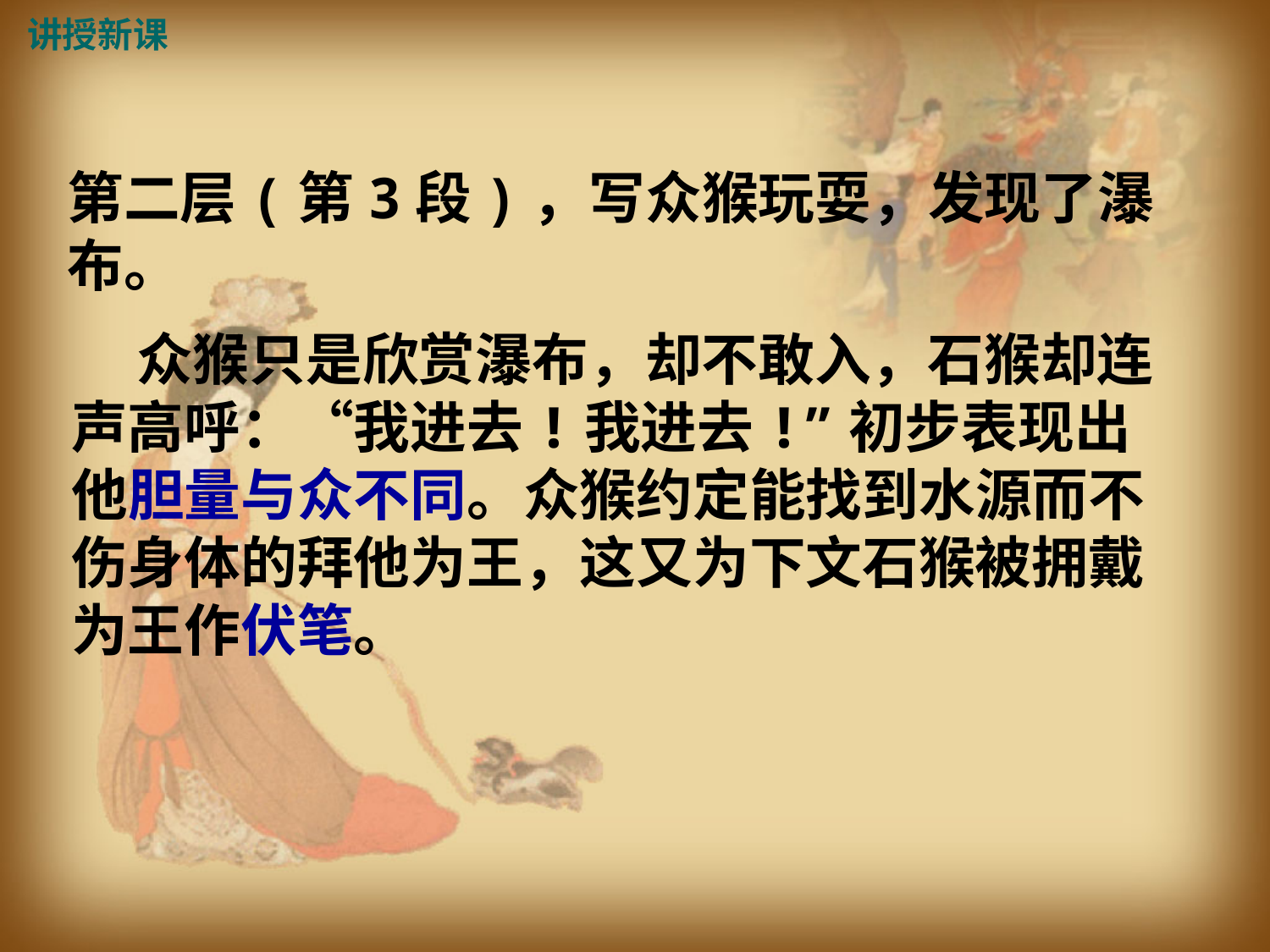

讲授新课
第二层(第3段)，写众猴玩耍，发现了瀑布。
    众猴只是欣赏瀑布，却不敢入，石猴却连声高呼：“我进去!我进去!”初步表现出他胆量与众不同。众猴约定能找到水源而不伤身体的拜他为王，这又为下文石猴被拥戴为王作伏笔。